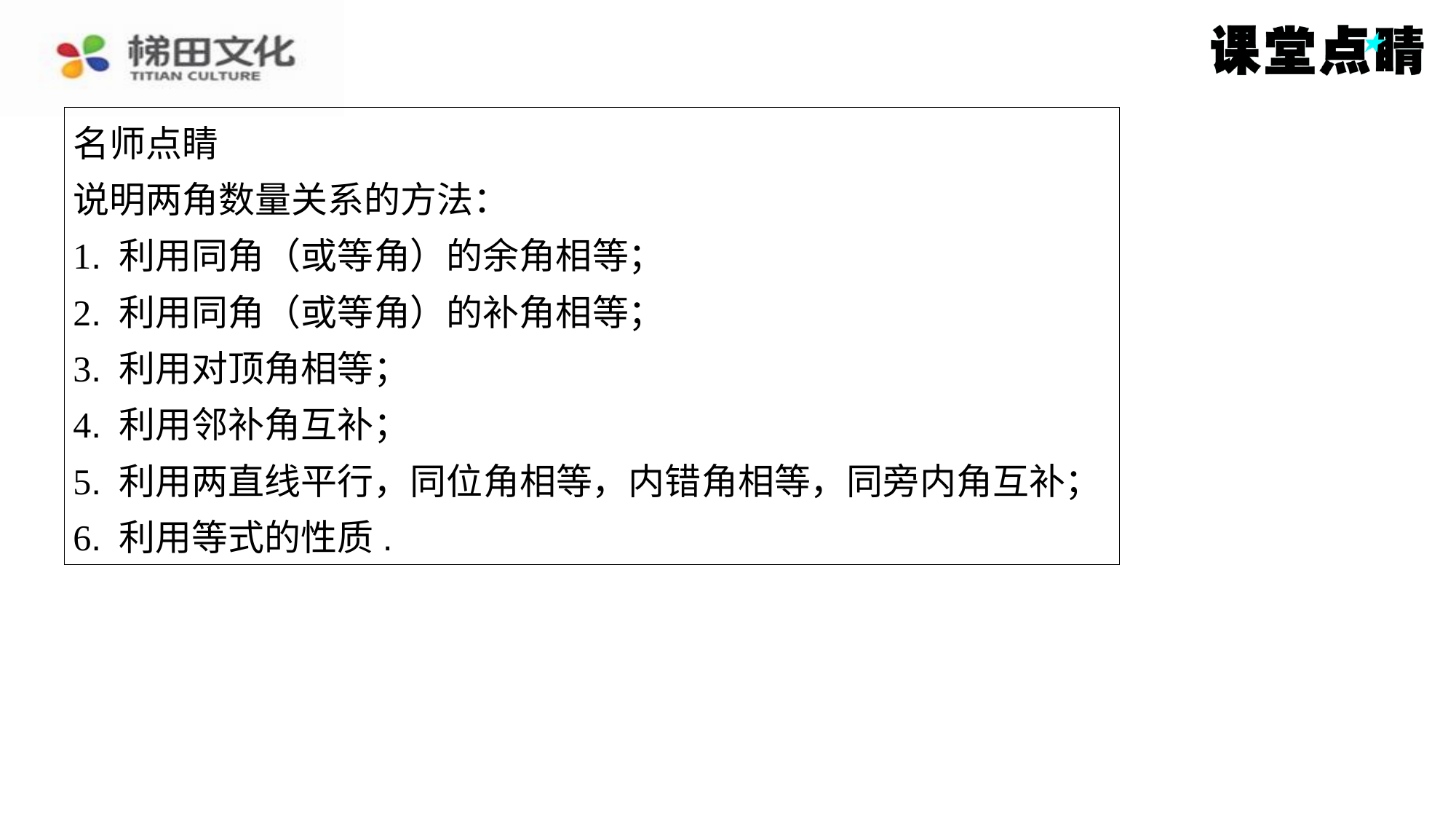

名师点睛
说明两角数量关系的方法：
1. 利用同角（或等角）的余角相等；
2. 利用同角（或等角）的补角相等；
3. 利用对顶角相等；
4. 利用邻补角互补；
5. 利用两直线平行，同位角相等，内错角相等，同旁内角互补；
6. 利用等式的性质.